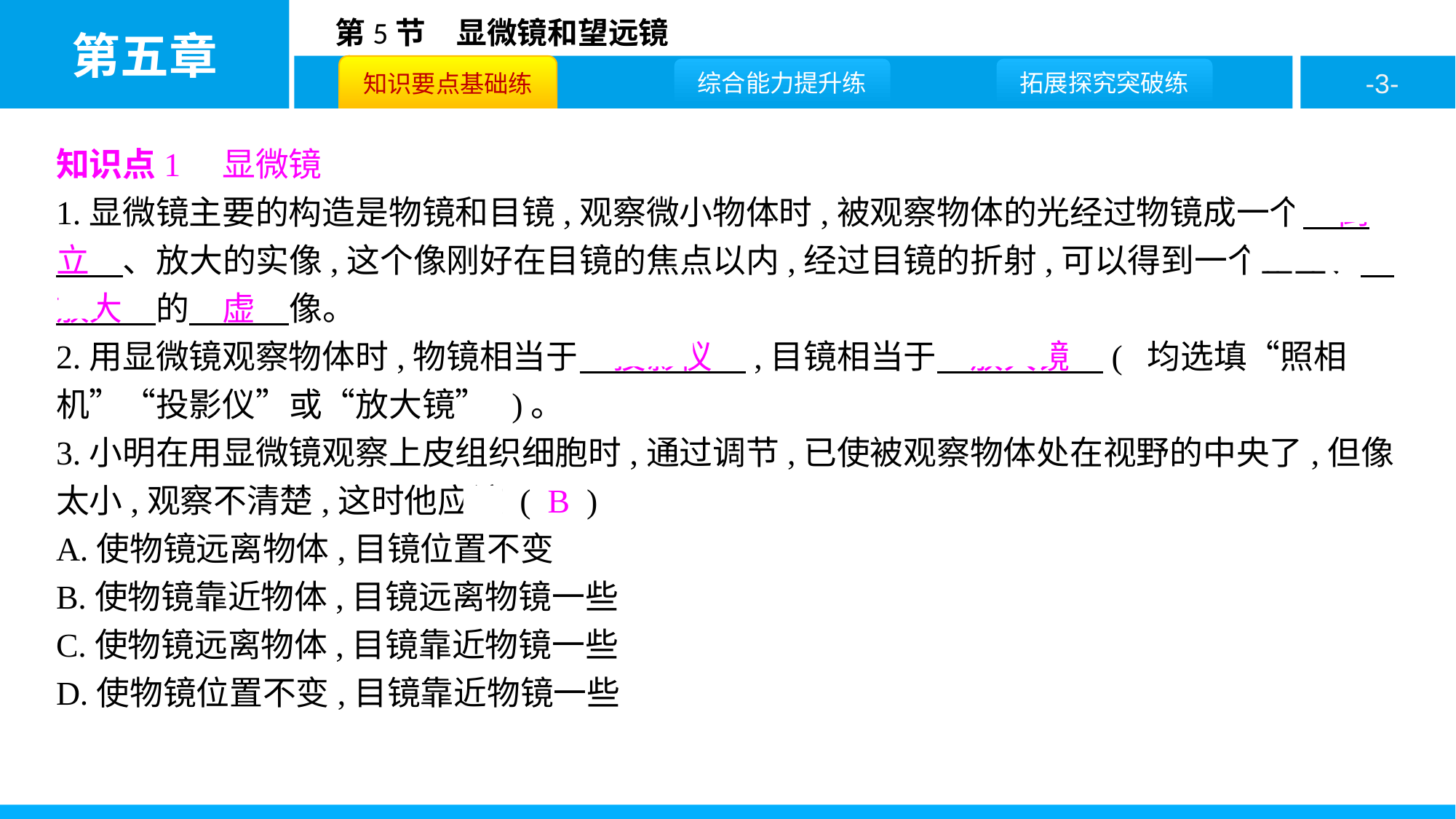

知识点1　显微镜
1.显微镜主要的构造是物镜和目镜,观察微小物体时,被观察物体的光经过物镜成一个　倒立　、放大的实像,这个像刚好在目镜的焦点以内,经过目镜的折射,可以得到一个正立、　放大　的　虚　像。
2.用显微镜观察物体时,物镜相当于　投影仪　,目镜相当于　放大镜　(  均选填“照相机”“投影仪”或“放大镜”  )。
3.小明在用显微镜观察上皮组织细胞时,通过调节,已使被观察物体处在视野的中央了,但像太小,观察不清楚,这时他应该 (  B  )
A.使物镜远离物体,目镜位置不变
B.使物镜靠近物体,目镜远离物镜一些
C.使物镜远离物体,目镜靠近物镜一些
D.使物镜位置不变,目镜靠近物镜一些